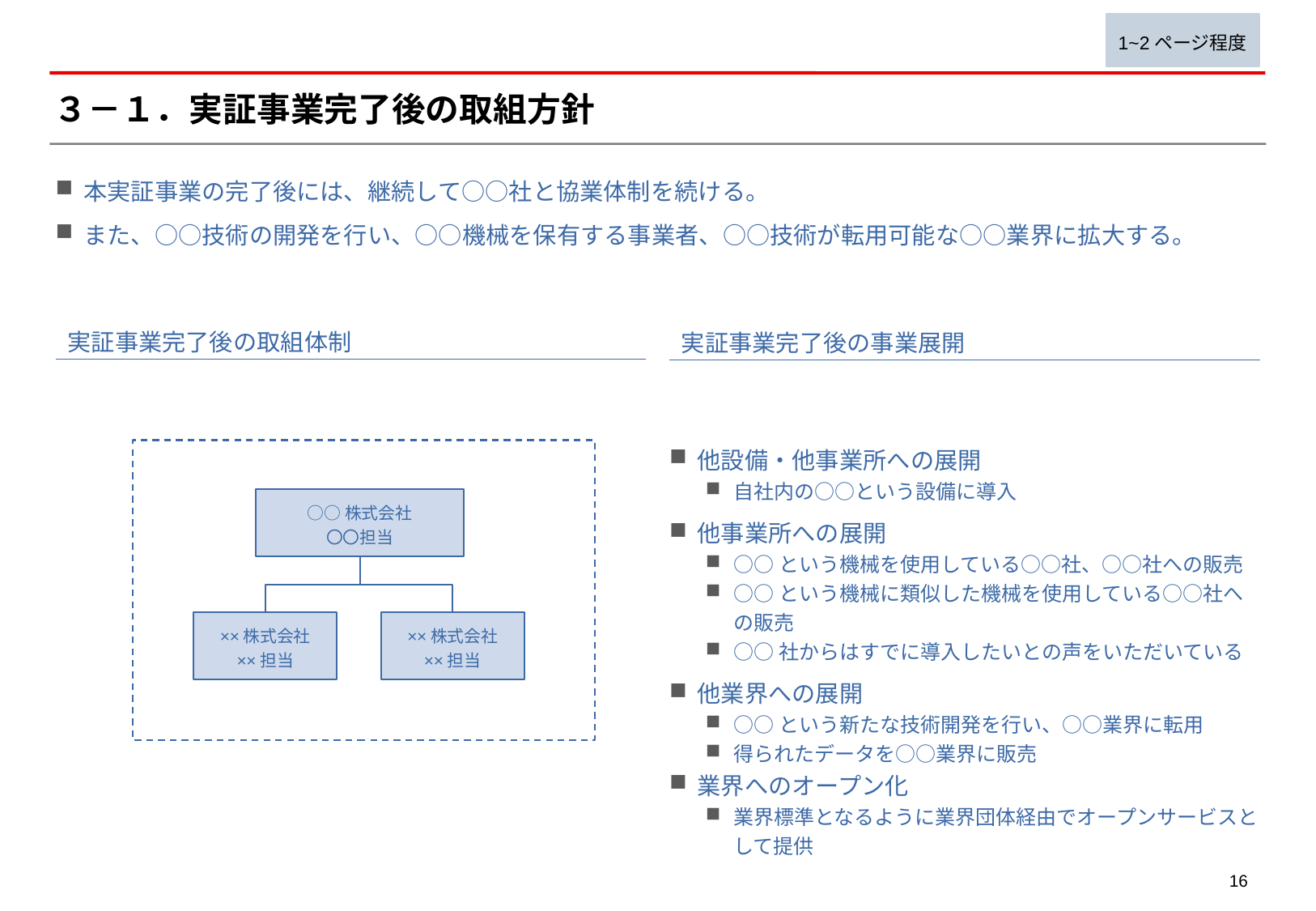

1~2ページ程度
# ３－１．実証事業完了後の取組方針
本実証事業の完了後には、継続して○○社と協業体制を続ける。
また、○○技術の開発を行い、○○機械を保有する事業者、○○技術が転用可能な○○業界に拡大する。
実証事業完了後の取組体制
実証事業完了後の事業展開

他設備・他事業所への展開
自社内の○○という設備に導入
他事業所への展開
○○という機械を使用している○○社、○○社への販売
○○という機械に類似した機械を使用している○○社への販売
○○社からはすでに導入したいとの声をいただいている
他業界への展開
○○という新たな技術開発を行い、○○業界に転用
得られたデータを○○業界に販売
業界へのオープン化
業界標準となるように業界団体経由でオープンサービスとして提供

○○株式会社
〇〇担当
××株式会社
××担当
××株式会社
××担当